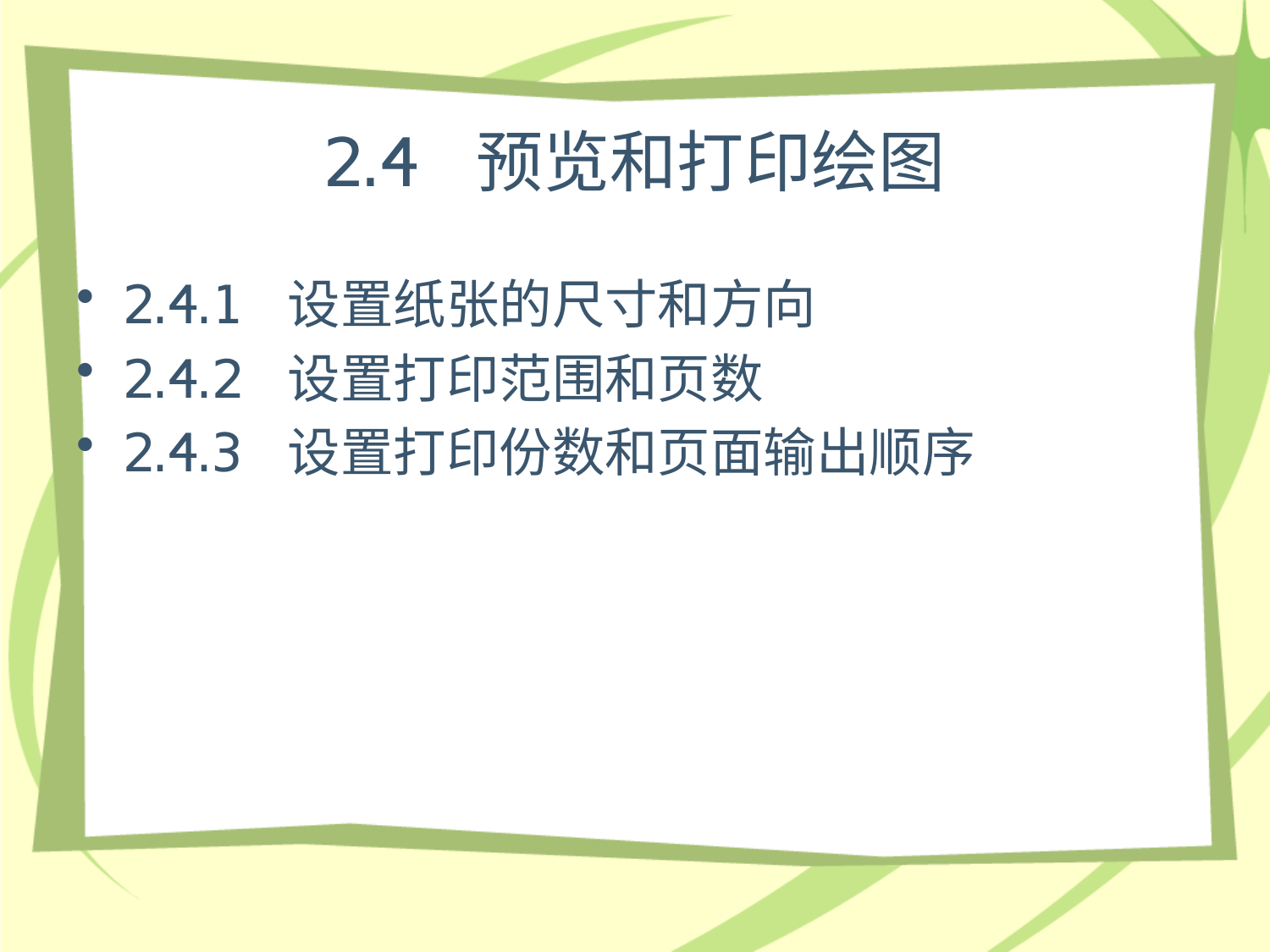

# 2.4  预览和打印绘图
2.4.1  设置纸张的尺寸和方向
2.4.2  设置打印范围和页数
2.4.3  设置打印份数和页面输出顺序